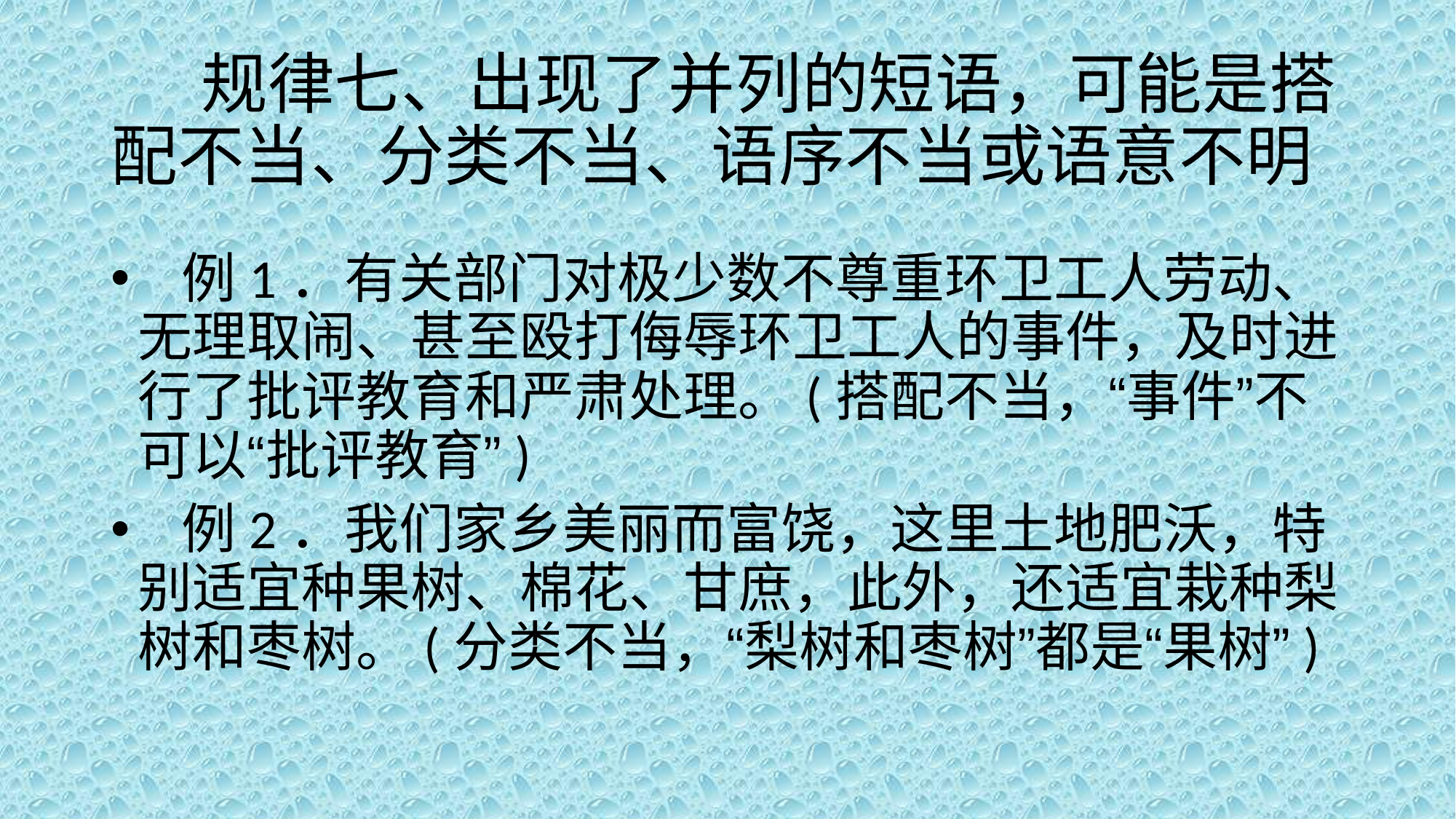

# 规律七、出现了并列的短语，可能是搭配不当、分类不当、语序不当或语意不明
  例1．有关部门对极少数不尊重环卫工人劳动、无理取闹、甚至殴打侮辱环卫工人的事件，及时进行了批评教育和严肃处理。(搭配不当，“事件”不可以“批评教育”)
  例2．我们家乡美丽而富饶，这里土地肥沃，特别适宜种果树、棉花、甘庶，此外，还适宜栽种梨树和枣树。(分类不当，“梨树和枣树”都是“果树”)